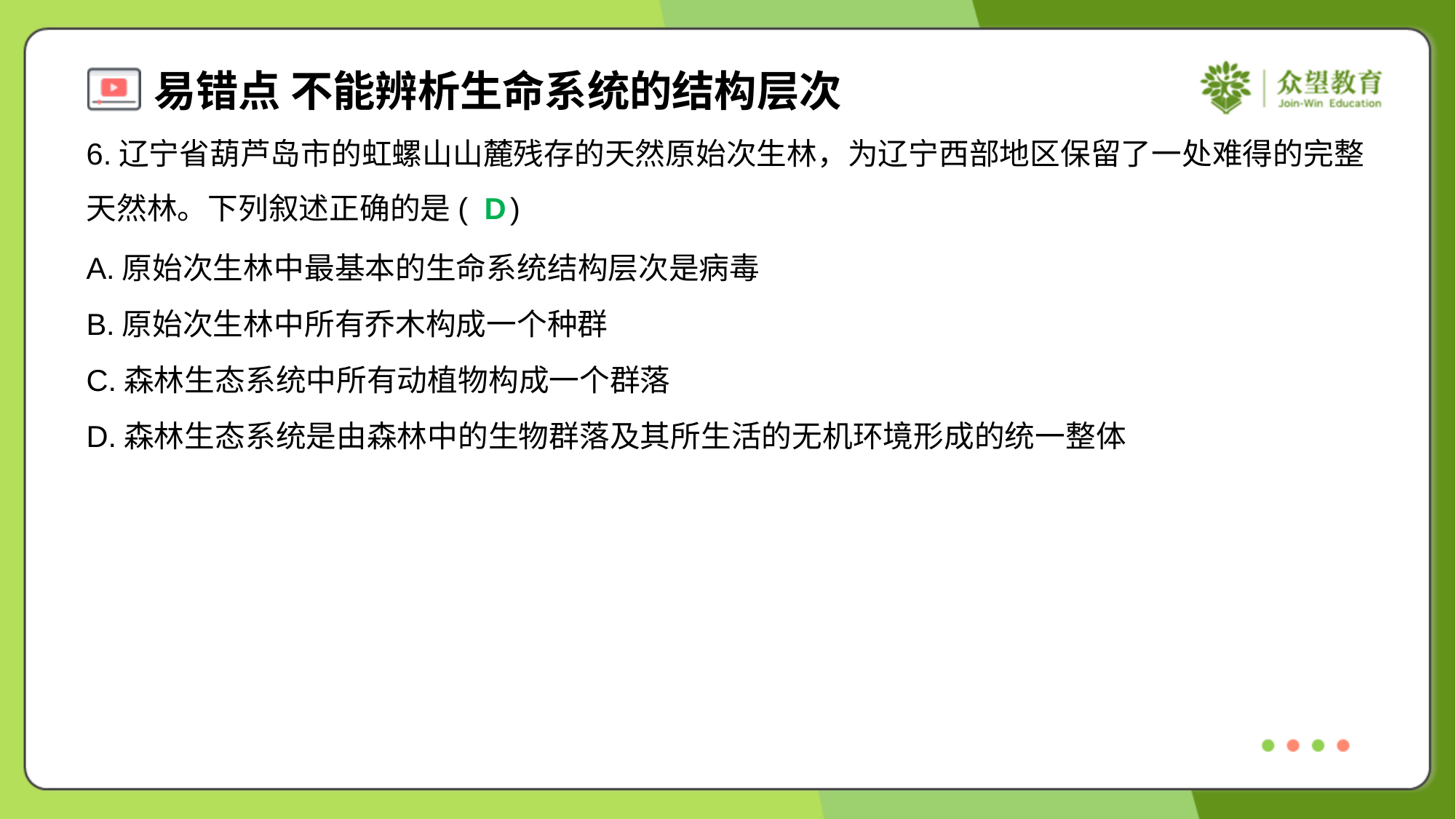

6.辽宁省葫芦岛市的虹螺山山麓残存的天然原始次生林，为辽宁西部地区保留了一处难得的完整
天然林。下列叙述正确的是(     )
D
A.原始次生林中最基本的生命系统结构层次是病毒
B.原始次生林中所有乔木构成一个种群
C.森林生态系统中所有动植物构成一个群落
D.森林生态系统是由森林中的生物群落及其所生活的无机环境形成的统一整体